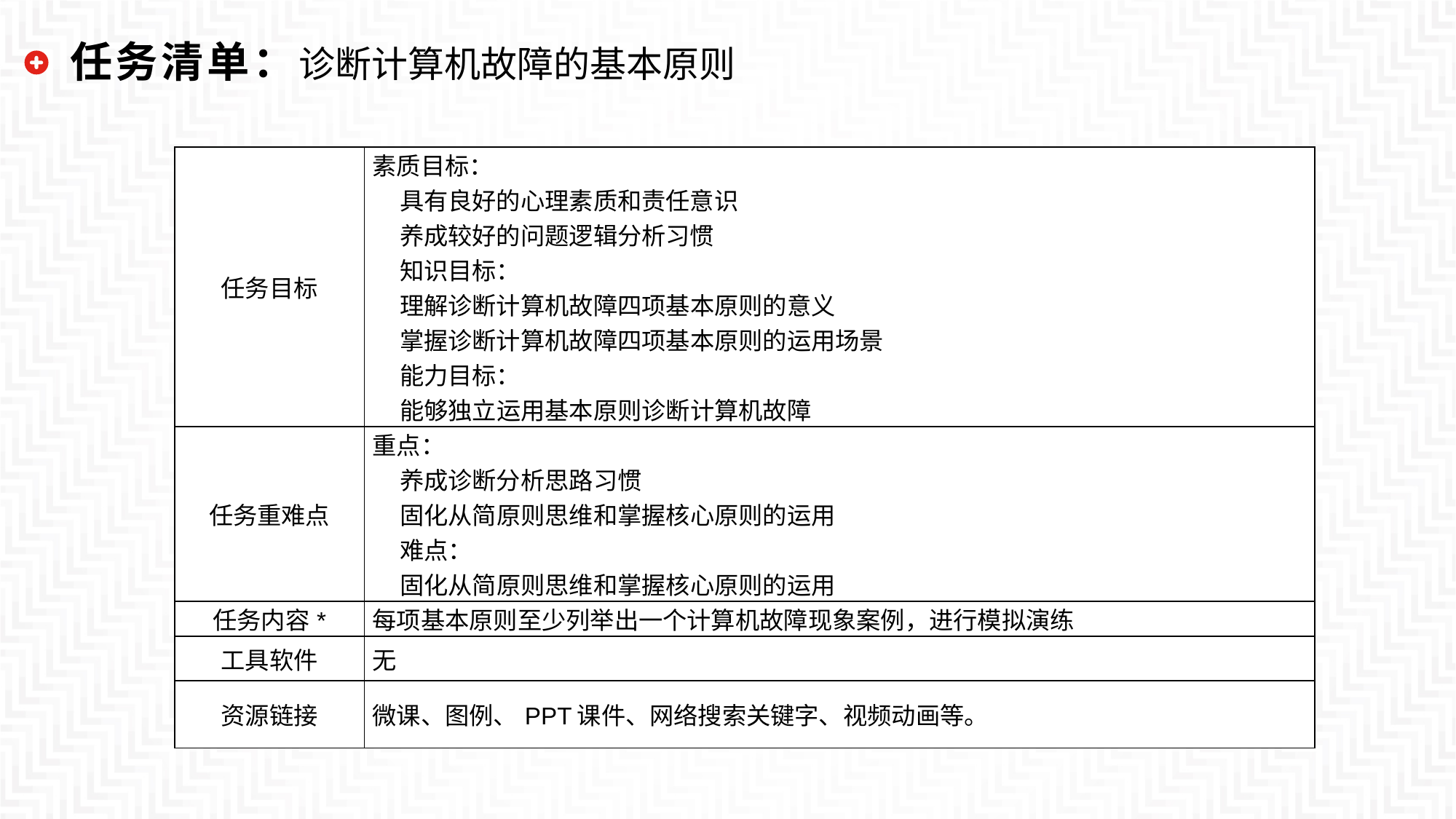

任务清单：诊断计算机故障的基本原则
| 任务目标 | 素质目标： 具有良好的心理素质和责任意识 养成较好的问题逻辑分析习惯 知识目标： 理解诊断计算机故障四项基本原则的意义 掌握诊断计算机故障四项基本原则的运用场景 能力目标： 能够独立运用基本原则诊断计算机故障 |
| --- | --- |
| 任务重难点 | 重点： 养成诊断分析思路习惯 固化从简原则思维和掌握核心原则的运用 难点： 固化从简原则思维和掌握核心原则的运用 |
| 任务内容\* | 每项基本原则至少列举出一个计算机故障现象案例，进行模拟演练 |
| 工具软件 | 无 |
| 资源链接 | 微课、图例、PPT课件、网络搜索关键字、视频动画等。 |